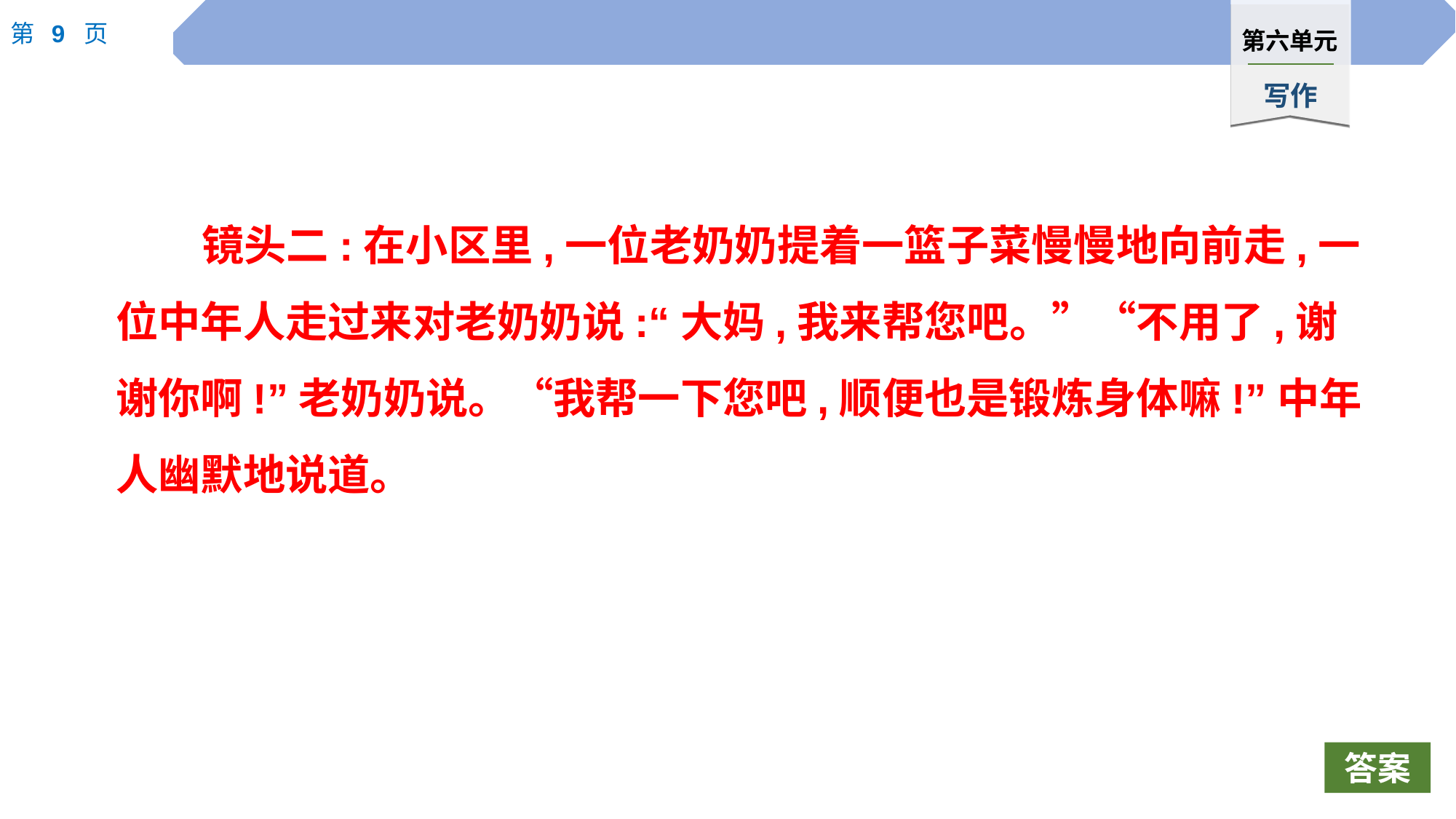

镜头二:在小区里,一位老奶奶提着一篮子菜慢慢地向前走,一位中年人走过来对老奶奶说:“大妈,我来帮您吧。”“不用了,谢谢你啊!”老奶奶说。“我帮一下您吧,顺便也是锻炼身体嘛!”中年人幽默地说道。

答案